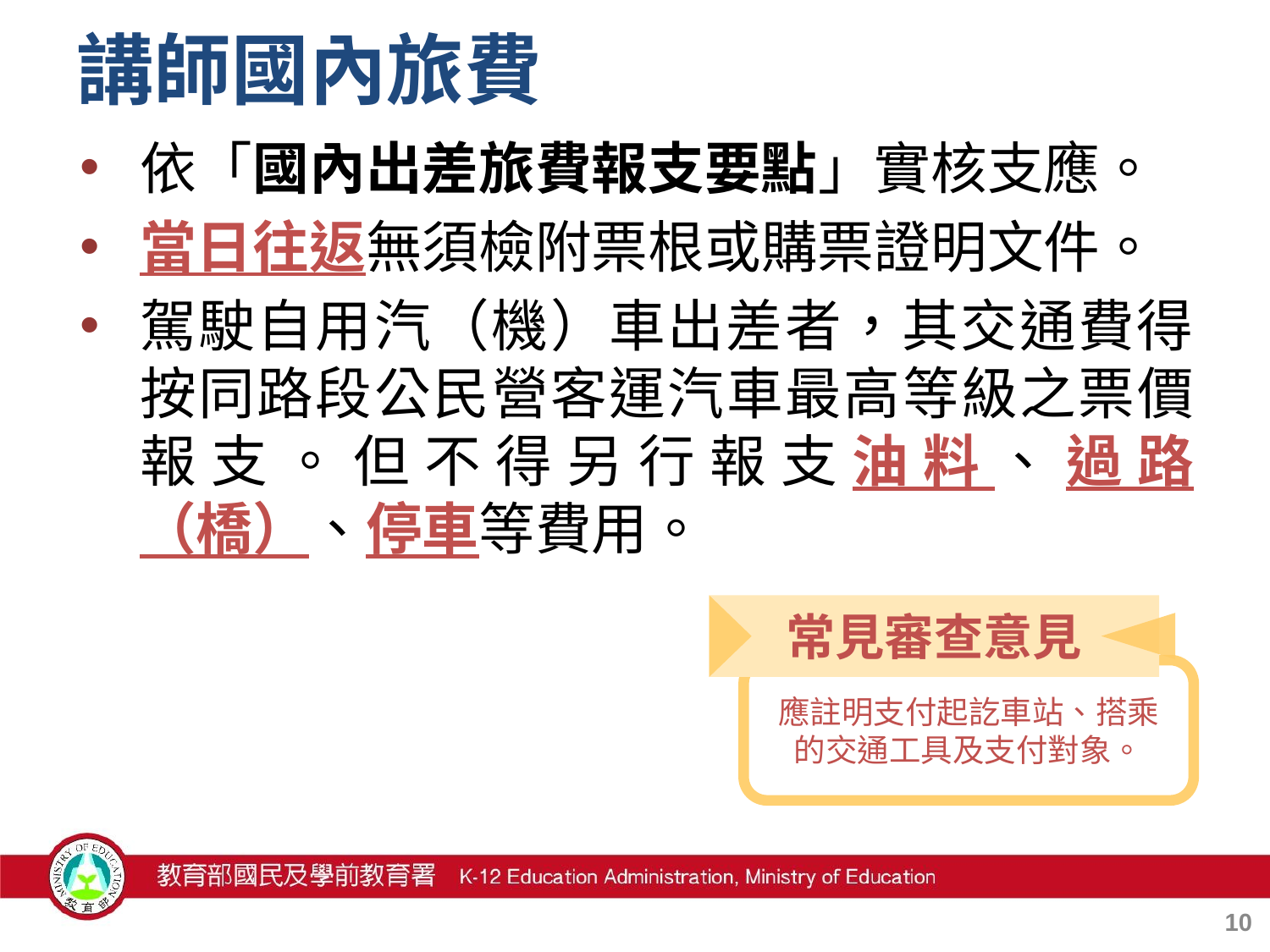

# 講師國內旅費
依「國內出差旅費報支要點」實核支應。
當日往返無須檢附票根或購票證明文件。
駕駛自用汽（機）車出差者，其交通費得按同路段公民營客運汽車最高等級之票價報支。但不得另行報支油料、過路（橋）、停車等費用。

常見審查意見

應註明支付起訖車站、搭乘的交通工具及支付對象。
10